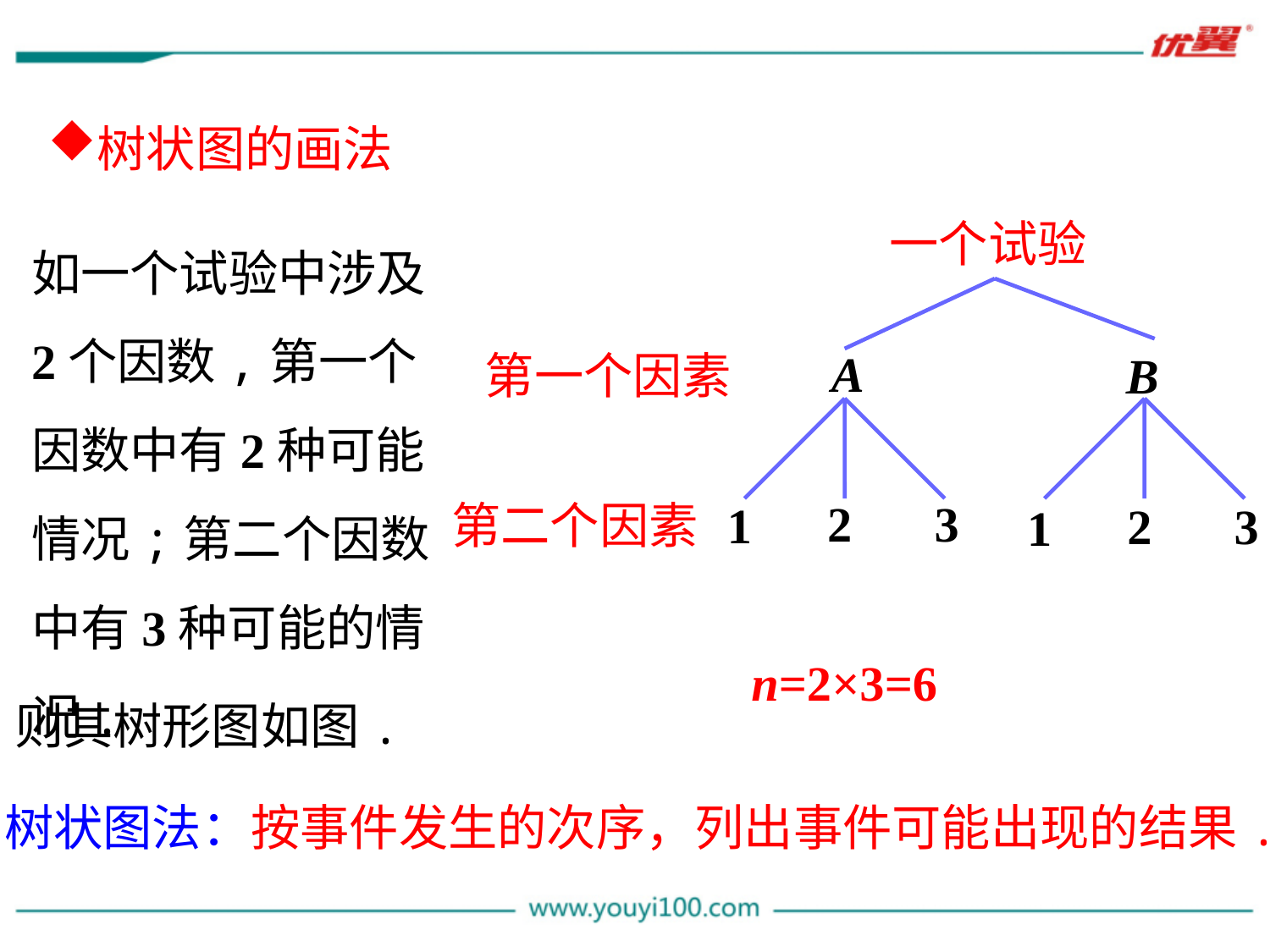

树状图的画法
如一个试验中涉及2个因数,第一个因数中有2种可能情况;第二个因数中有3种可能的情况.
一个试验

A
第一个因素
B

2
3
第二个因素
1
2
3
1
n=2×3=6
则其树形图如图.
树状图法：按事件发生的次序，列出事件可能出现的结果.